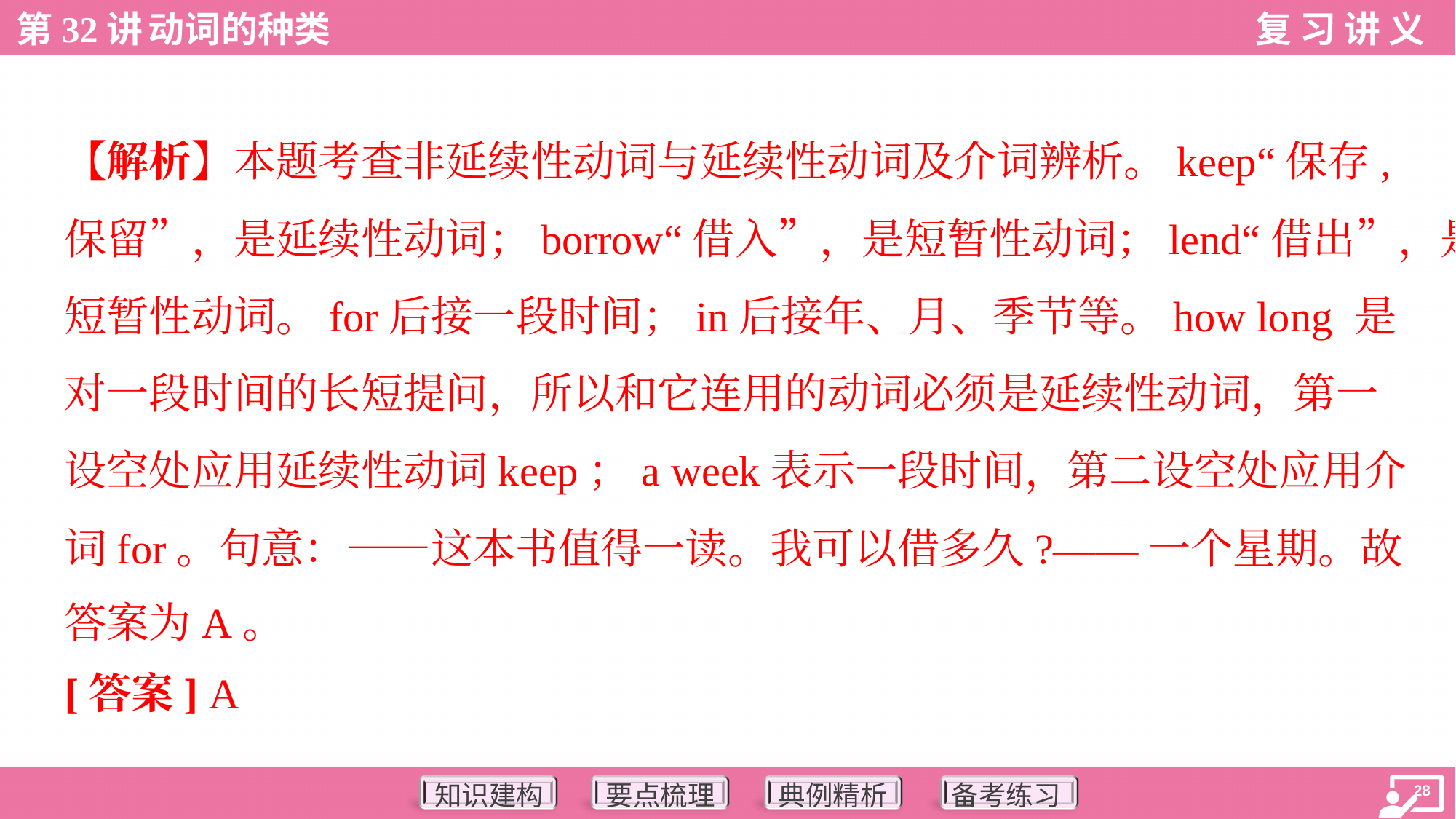

【解析】本题考查非延续性动词与延续性动词及介词辨析。keep“保存,
保留”，是延续性动词；borrow“借入”，是短暂性动词；lend“借出”，是
短暂性动词。for后接一段时间；in后接年、月、季节等。how long 是
对一段时间的长短提问，所以和它连用的动词必须是延续性动词，第一
设空处应用延续性动词keep；a week表示一段时间，第二设空处应用介
词for。句意：——这本书值得一读。我可以借多久?——一个星期。故
答案为A。
[答案] A